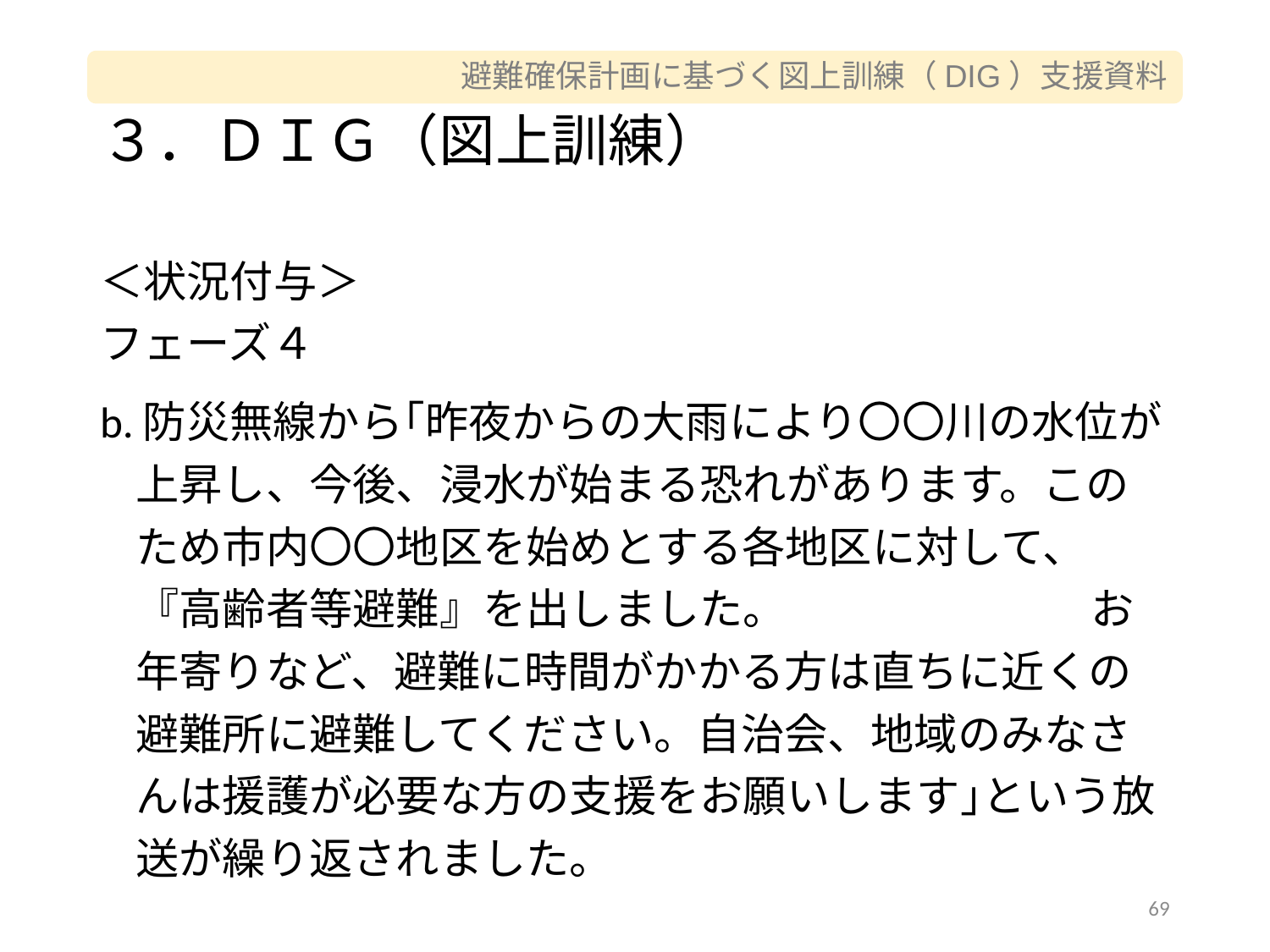

# ３．ＤＩＧ（図上訓練）
＜状況付与＞
フェーズ４
b.防災無線から｢昨夜からの大雨により〇〇川の水位が上昇し、今後、浸水が始まる恐れがあります。このため市内〇〇地区を始めとする各地区に対して、『高齢者等避難』を出しました。　　　　　　　お年寄りなど、避難に時間がかかる方は直ちに近くの避難所に避難してください。自治会、地域のみなさんは援護が必要な方の支援をお願いします｣という放送が繰り返されました。

69